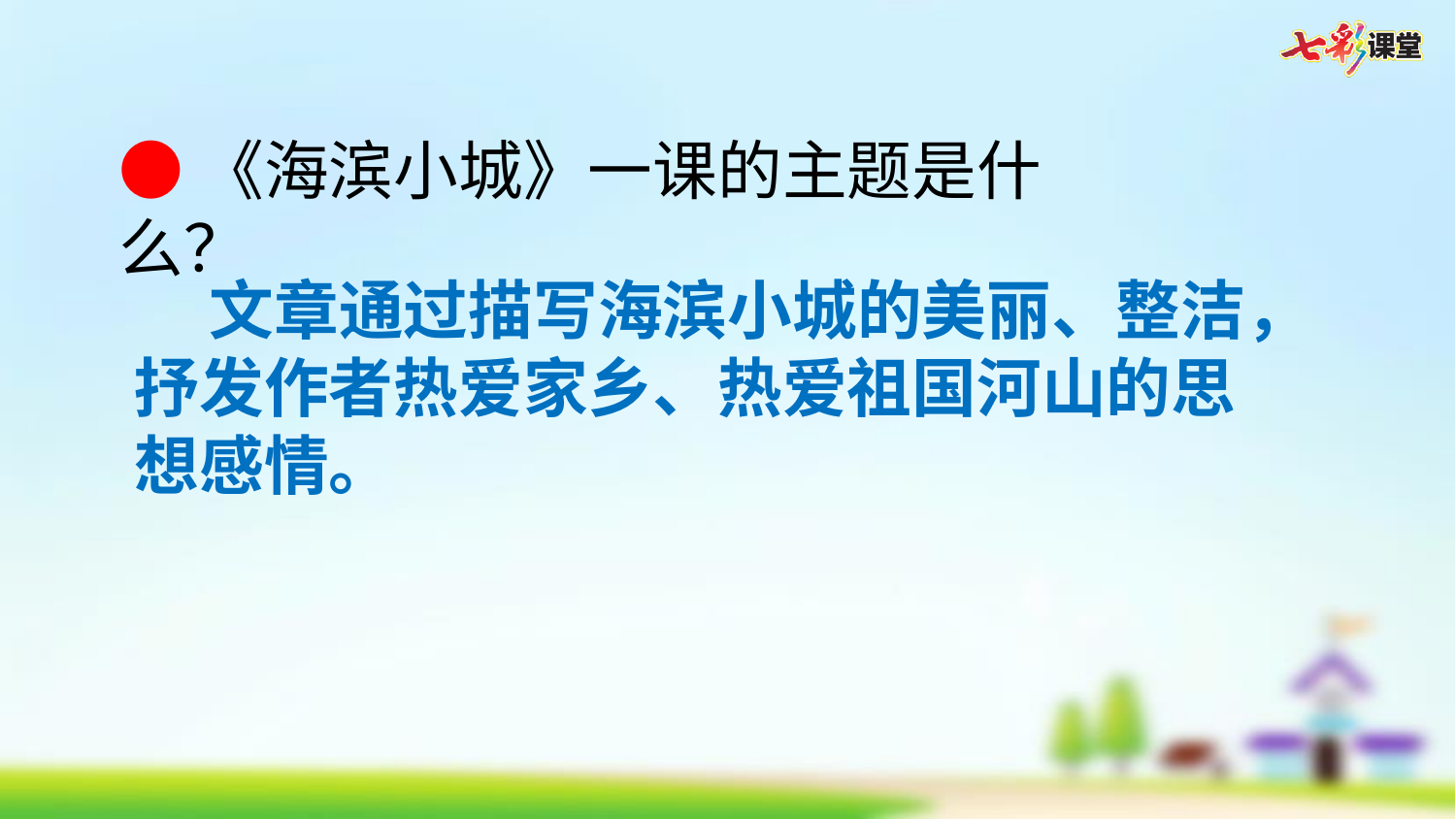

●《海滨小城》一课的主题是什么？
    文章通过描写海滨小城的美丽、整洁，抒发作者热爱家乡、热爱祖国河山的思想感情。